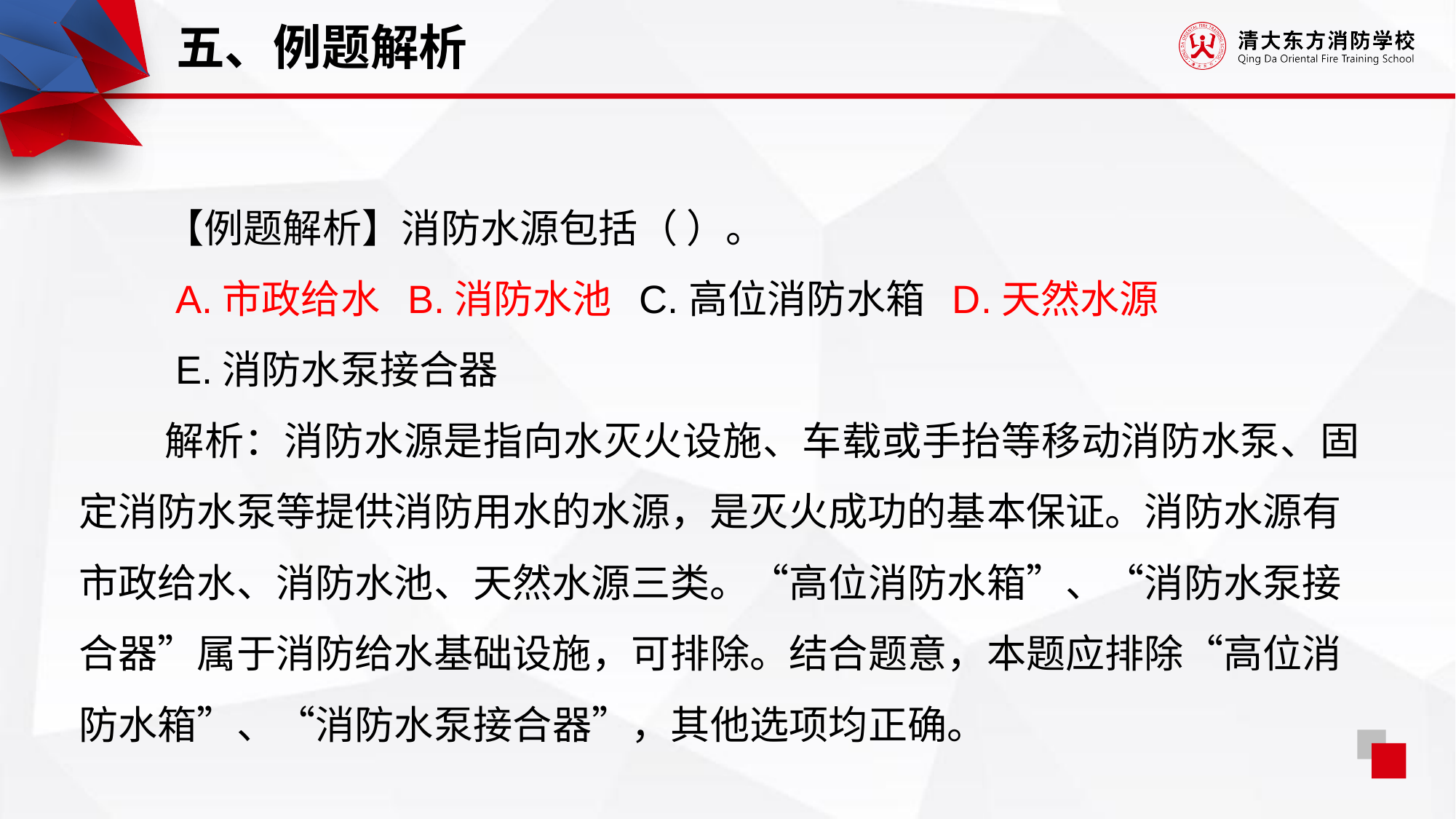

五、例题解析

【例题解析】消防水源包括（ ）。
 A.市政给水  B.消防水池  C.高位消防水箱  D.天然水源
 E.消防水泵接合器
解析：消防水源是指向水灭火设施、车载或手抬等移动消防水泵、固定消防水泵等提供消防用水的水源，是灭火成功的基本保证。消防水源有市政给水、消防水池、天然水源三类。“高位消防水箱”、“消防水泵接合器”属于消防给水基础设施，可排除。结合题意，本题应排除“高位消防水箱”、“消防水泵接合器”，其他选项均正确。